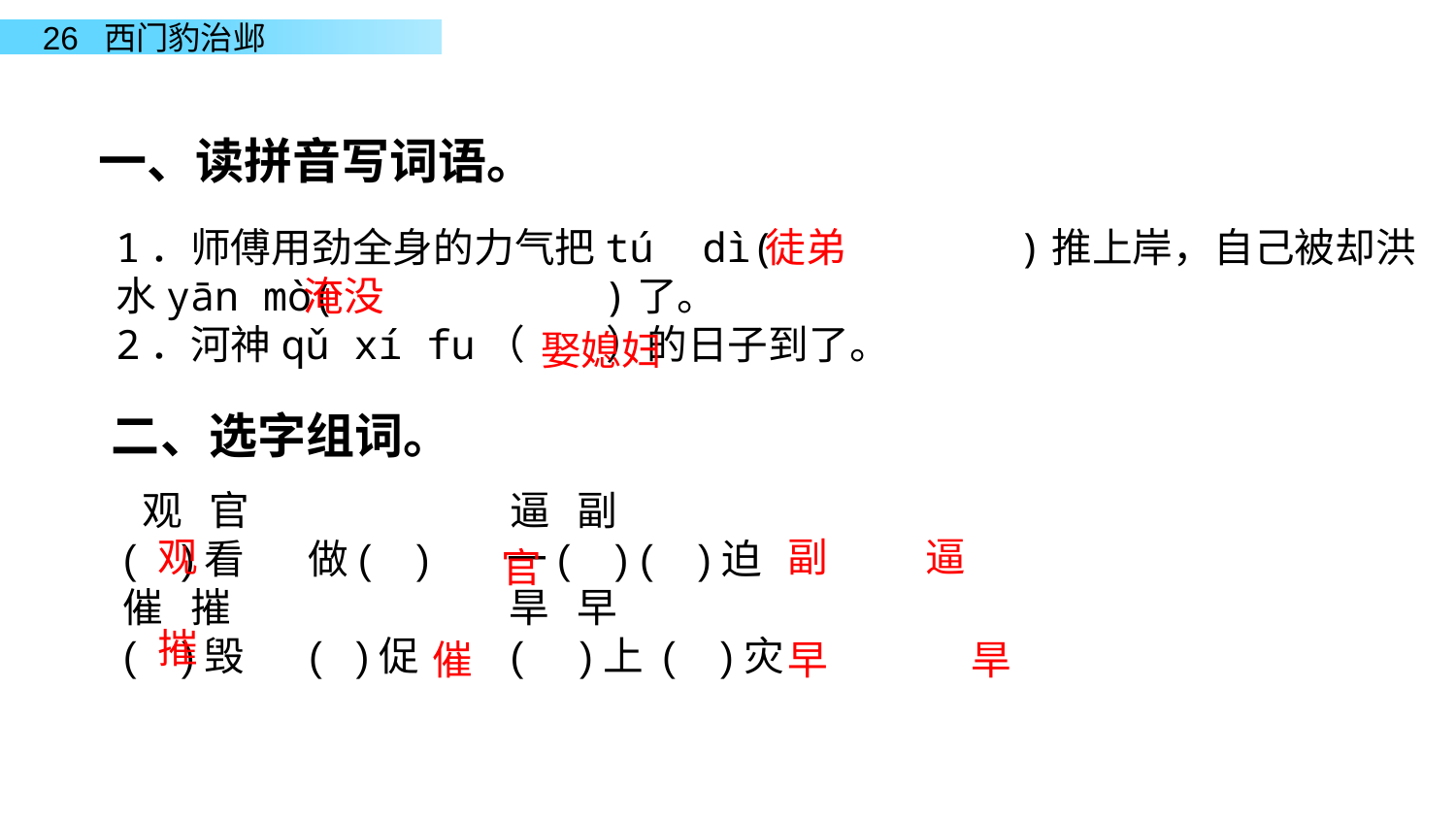

一、读拼音写词语。
1．师傅用劲全身的力气把tú  dì(          )推上岸，自己被却洪水yān mò(           )了。
2．河神qǔ xí fu（         ）的日子到了。
徒弟
淹没
娶媳妇
二、选字组词。
 观   官                             逼   副
(    )看       做(    )      一(    ) (    )迫
催   摧                               旱   早
(    )毁      (   )促         (     )上 (    )灾
观
副
逼
官
摧
催
早
旱